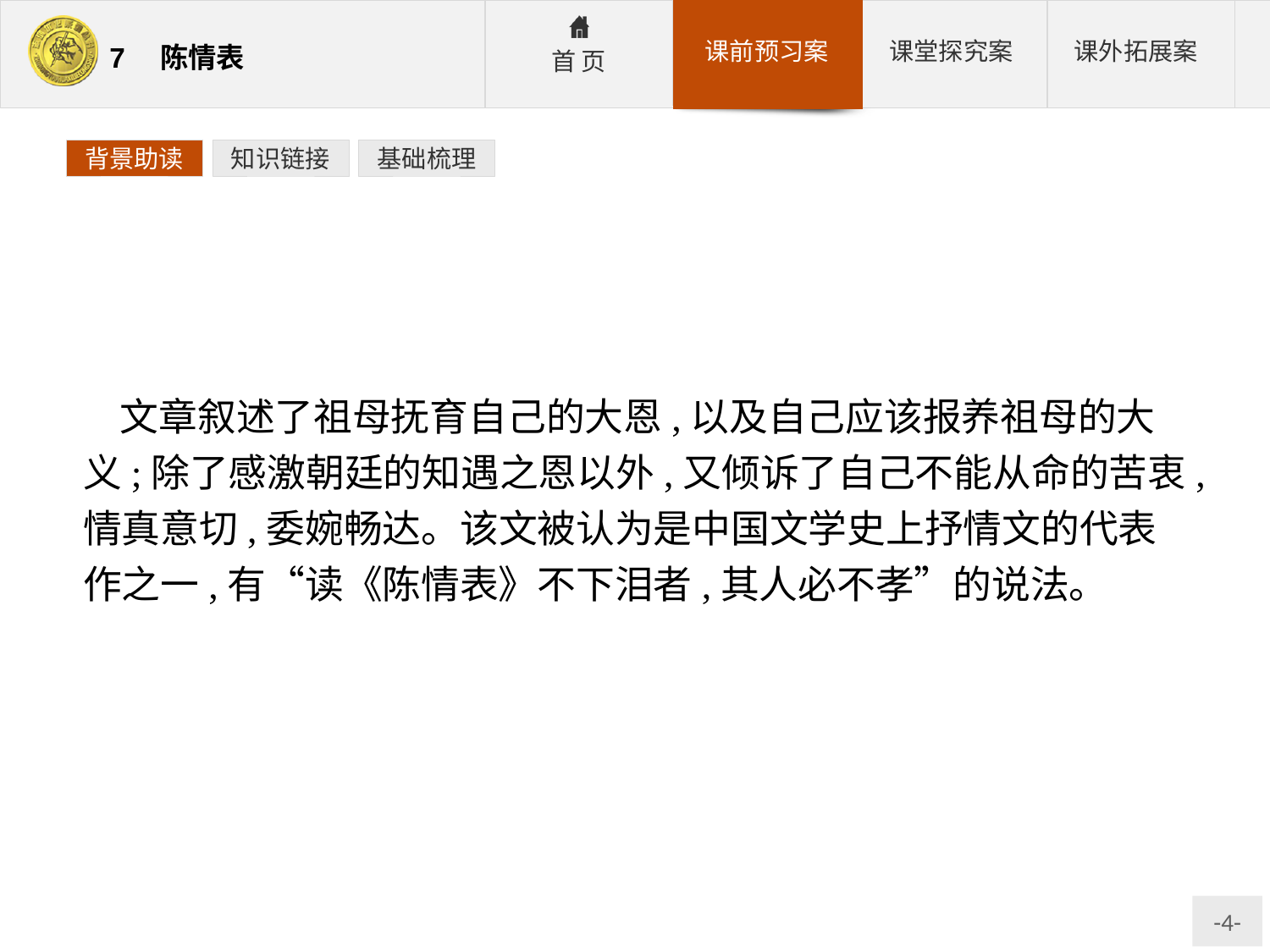

背景助读
知识链接
基础梳理
文章叙述了祖母抚育自己的大恩,以及自己应该报养祖母的大义;除了感激朝廷的知遇之恩以外,又倾诉了自己不能从命的苦衷,情真意切,委婉畅达。该文被认为是中国文学史上抒情文的代表作之一,有“读《陈情表》不下泪者,其人必不孝”的说法。